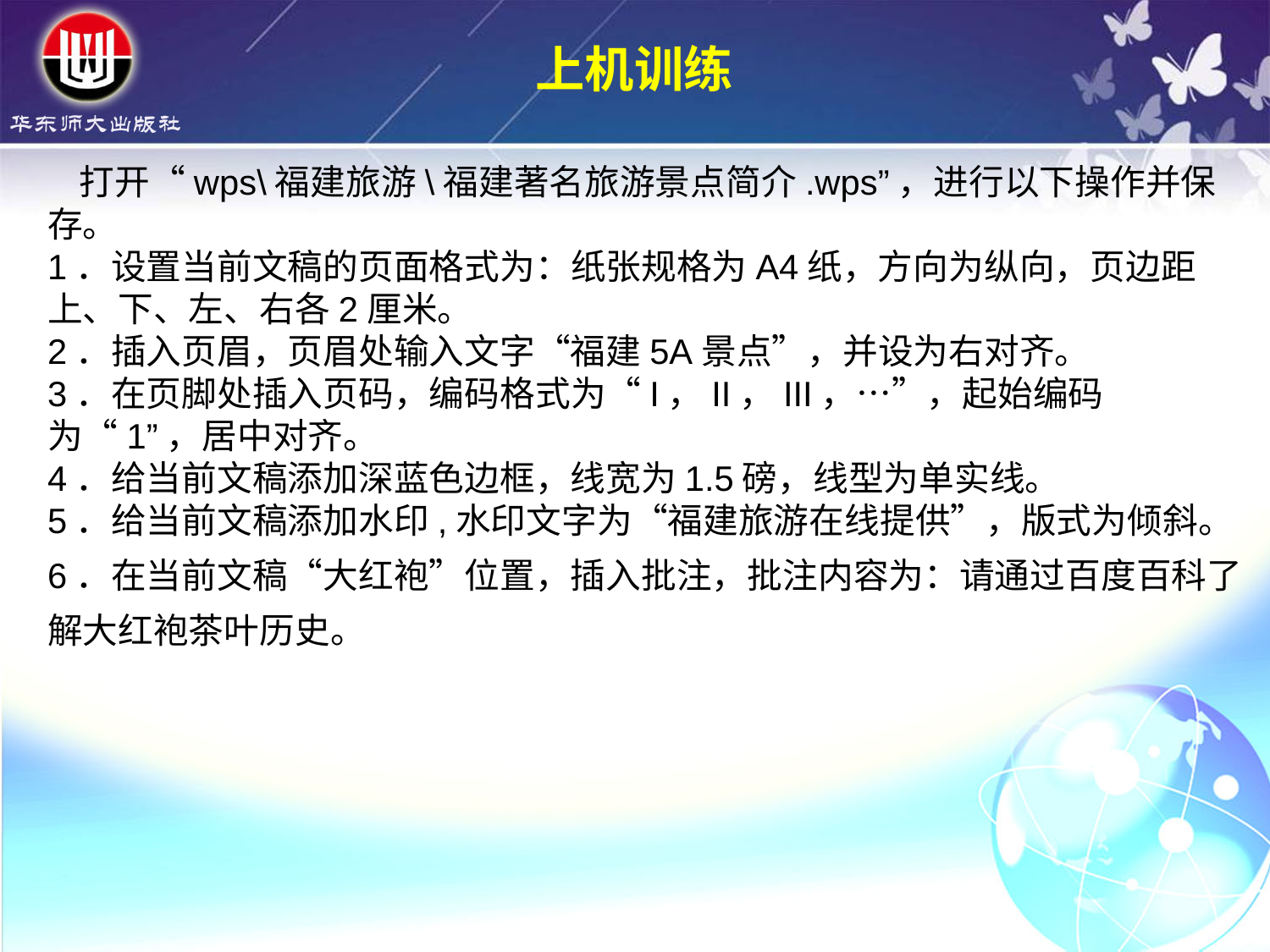

上机训练
   打开“wps\福建旅游\福建著名旅游景点简介.wps”，进行以下操作并保存。1．设置当前文稿的页面格式为：纸张规格为A4纸，方向为纵向，页边距上、下、左、右各2厘米。2．插入页眉，页眉处输入文字“福建5A景点”，并设为右对齐。3．在页脚处插入页码，编码格式为“I，II，III，…”，起始编码为“1”，居中对齐。4．给当前文稿添加深蓝色边框，线宽为1.5磅，线型为单实线。5．给当前文稿添加水印,水印文字为“福建旅游在线提供”，版式为倾斜。6．在当前文稿“大红袍”位置，插入批注，批注内容为：请通过百度百科了解大红袍茶叶历史。